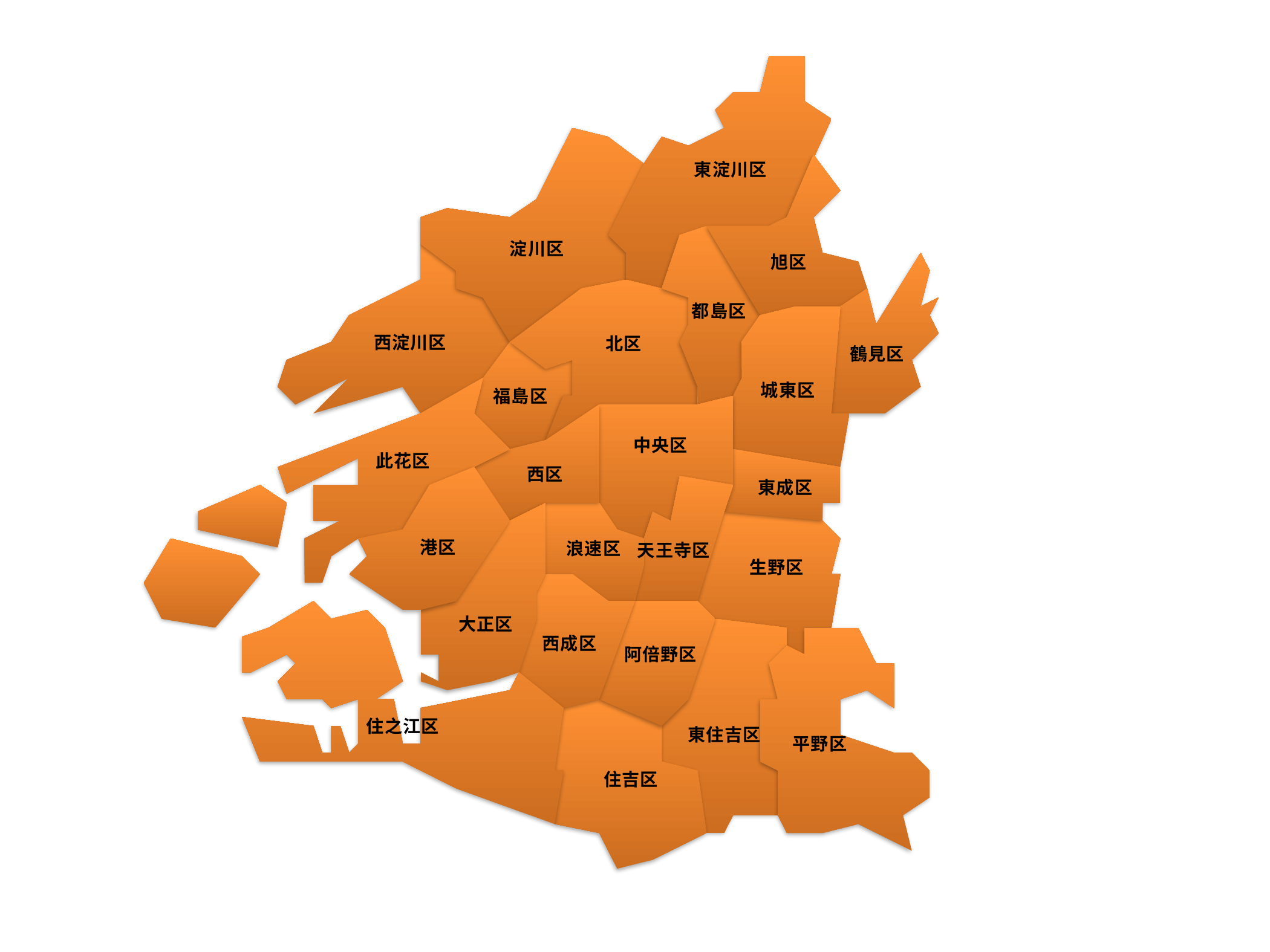

東淀川区
淀川区
旭区
都島区
西淀川区
北区
鶴見区
城東区
福島区
中央区
此花区
西区
東成区
港区
浪速区
天王寺区
生野区
大正区
西成区
阿倍野区
住之江区
東住吉区
平野区
住吉区